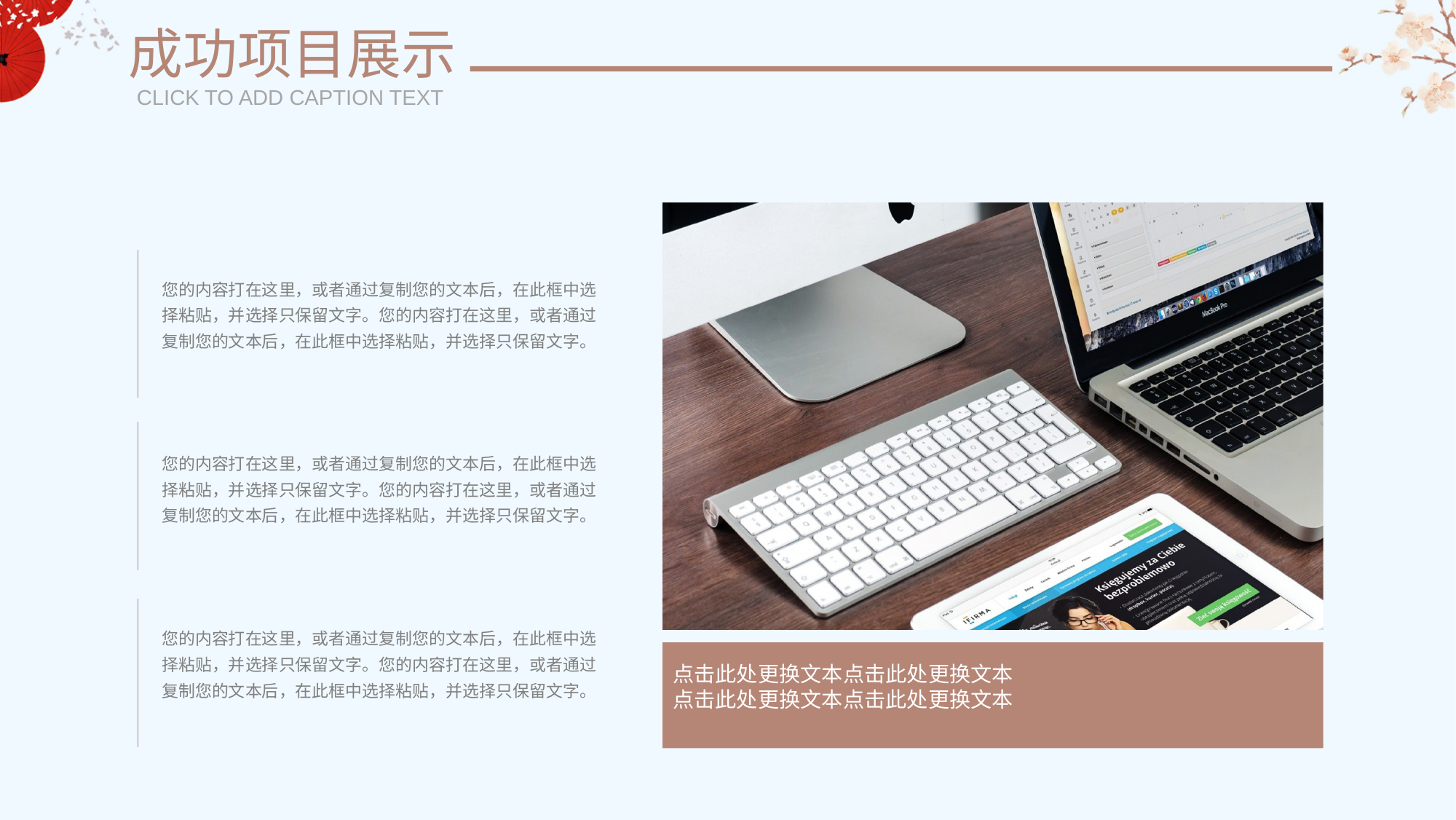

成功项目展示

CLICK TO ADD CAPTION TEXT

点击此处更换文本点击此处更换文本
点击此处更换文本点击此处更换文本

您的内容打在这里，或者通过复制您的文本后，在此框中选择粘贴，并选择只保留文字。您的内容打在这里，或者通过复制您的文本后，在此框中选择粘贴，并选择只保留文字。
您的内容打在这里，或者通过复制您的文本后，在此框中选择粘贴，并选择只保留文字。您的内容打在这里，或者通过复制您的文本后，在此框中选择粘贴，并选择只保留文字。
您的内容打在这里，或者通过复制您的文本后，在此框中选择粘贴，并选择只保留文字。您的内容打在这里，或者通过复制您的文本后，在此框中选择粘贴，并选择只保留文字。